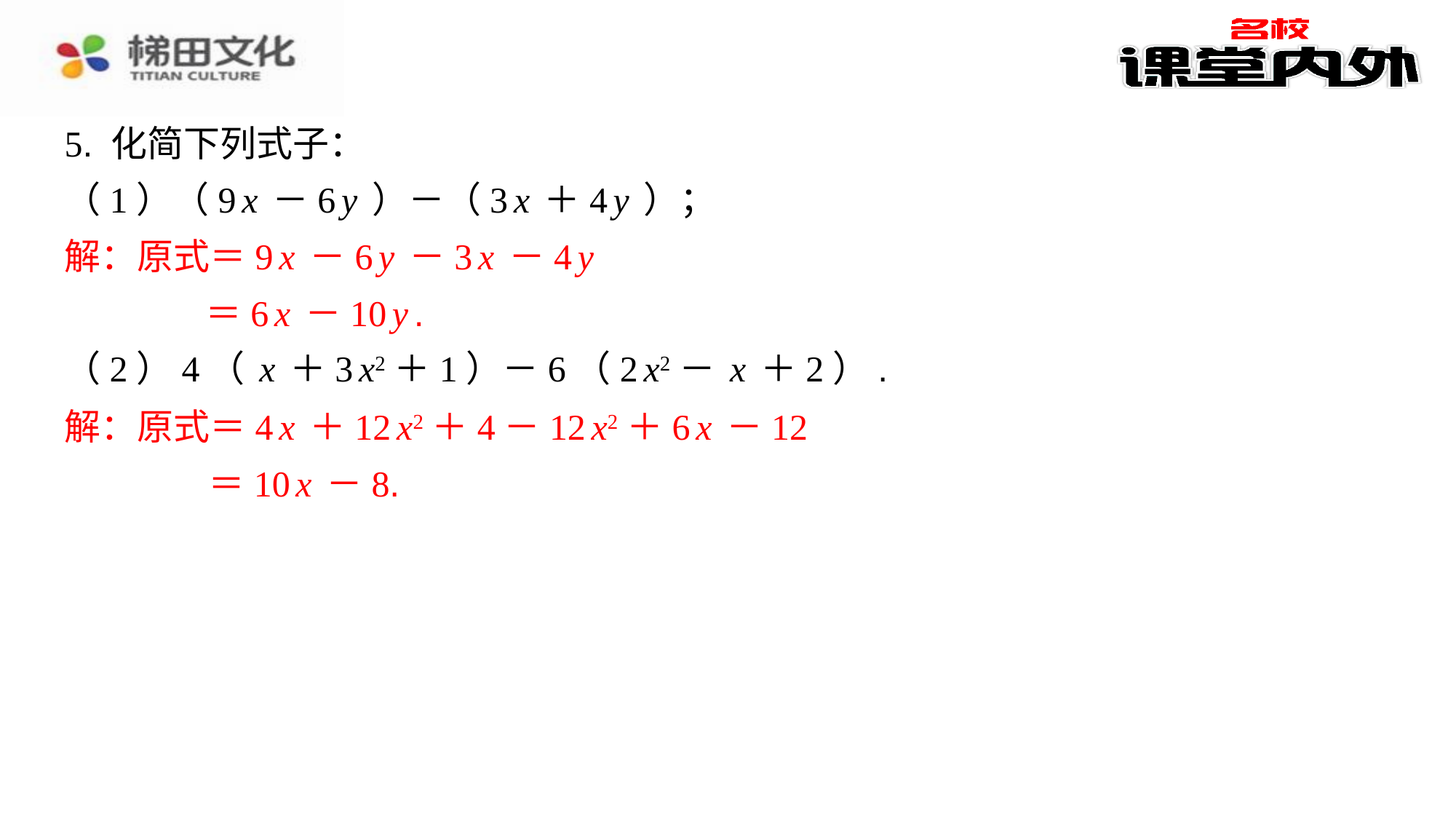

5. 化简下列式子：
（1）（9x－6y）－（3x＋4y）；
解：原式＝9x－6y－3x－4y
＝6x－10y.
（2）4（x＋3x2＋1）－6（2x2－x＋2）.
解：原式＝4x＋12x2＋4－12x2＋6x－12
＝10x－8.
解：原式＝9x－6y－3x－4y
＝6x－10y.
解：原式＝4x＋12x2＋4－12x2＋6x－12
＝10x－8.